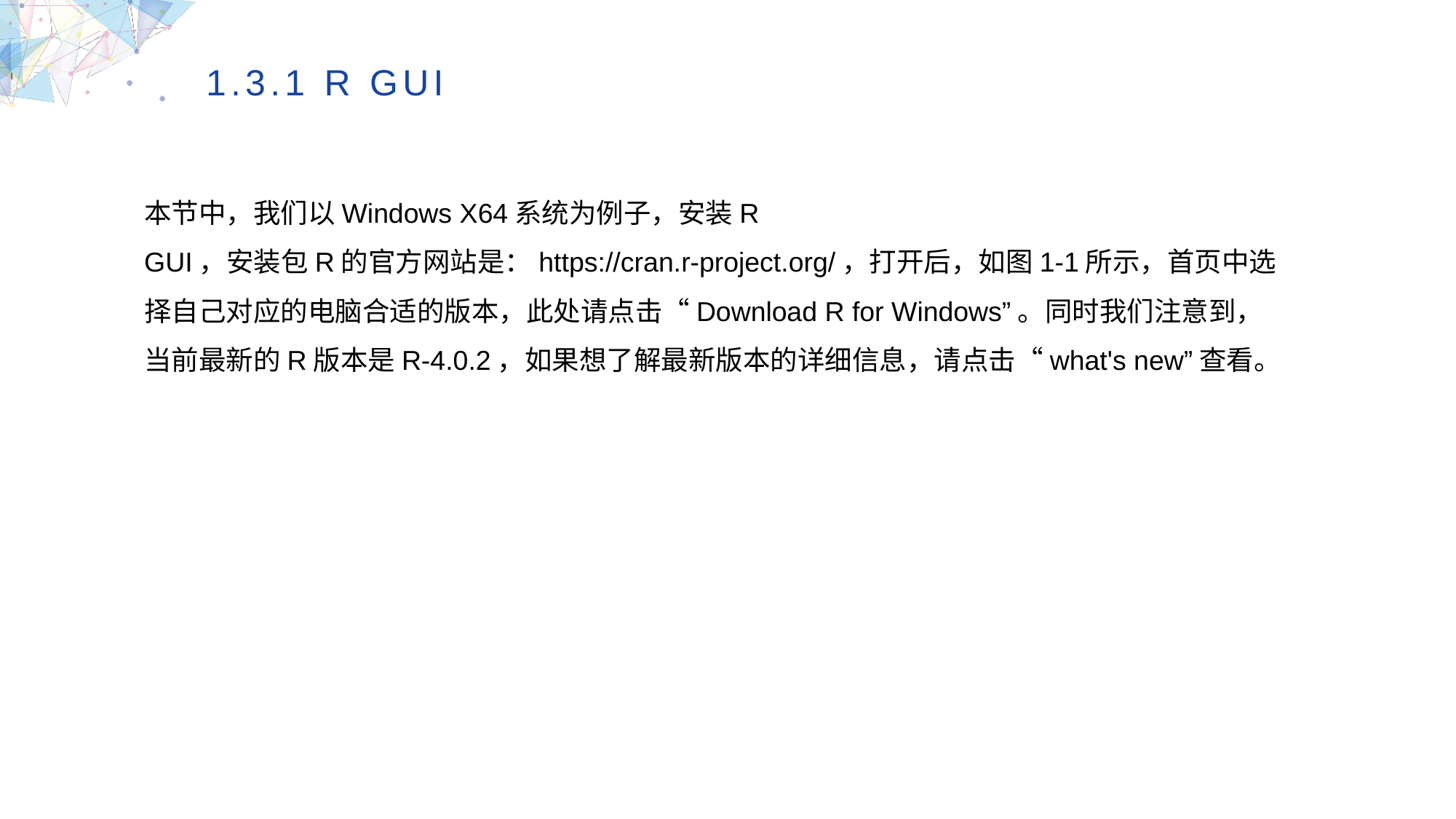

1.3.1 R GUI
本节中，我们以Windows X64系统为例子，安装R GUI，安装包R的官方网站是：https://cran.r-project.org/，打开后，如图1-1所示，首页中选择自己对应的电脑合适的版本，此处请点击“Download R for Windows”。同时我们注意到，当前最新的R版本是R-4.0.2，如果想了解最新版本的详细信息，请点击“what's new”查看。
MULTIPURPOSE PRESENTATION TEMPLATE | UNIQUE DESIGN
Welcome Message
Please replace text, click add relevant headline, modify the text content, also can copy your content to this directly. Please replace text, click add relevant headline, modify the text content, also can copy your content to this directly.